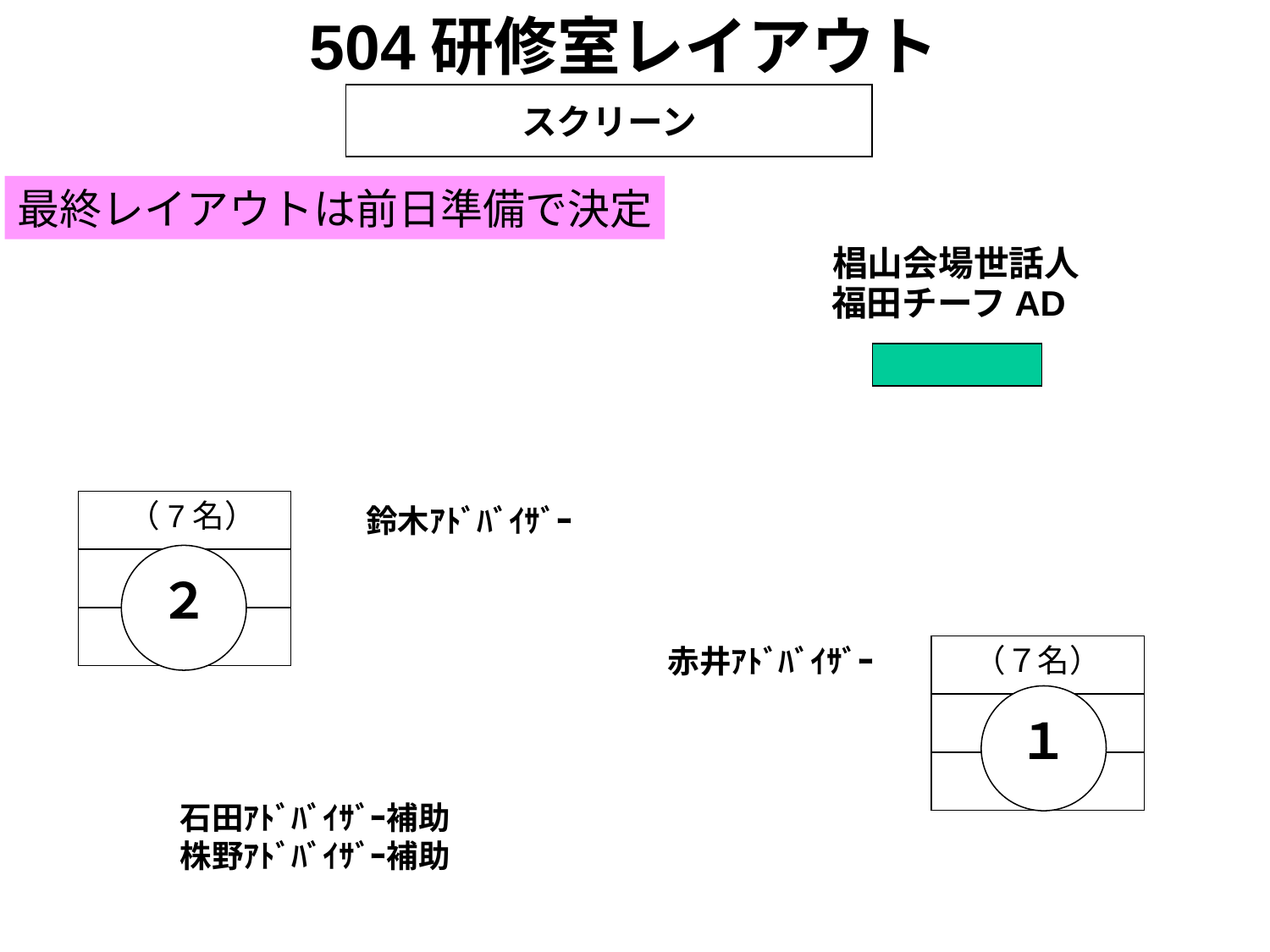

504研修室レイアウト
スクリーン
最終レイアウトは前日準備で決定
椙山会場世話人
福田チーフAD

（7名）

鈴木ｱﾄﾞﾊﾞｲｻﾞｰ
２
（７名）
赤井ｱﾄﾞﾊﾞｲｻﾞｰ

１
石田ｱﾄﾞﾊﾞｲｻﾞｰ補助
株野ｱﾄﾞﾊﾞｲｻﾞｰ補助